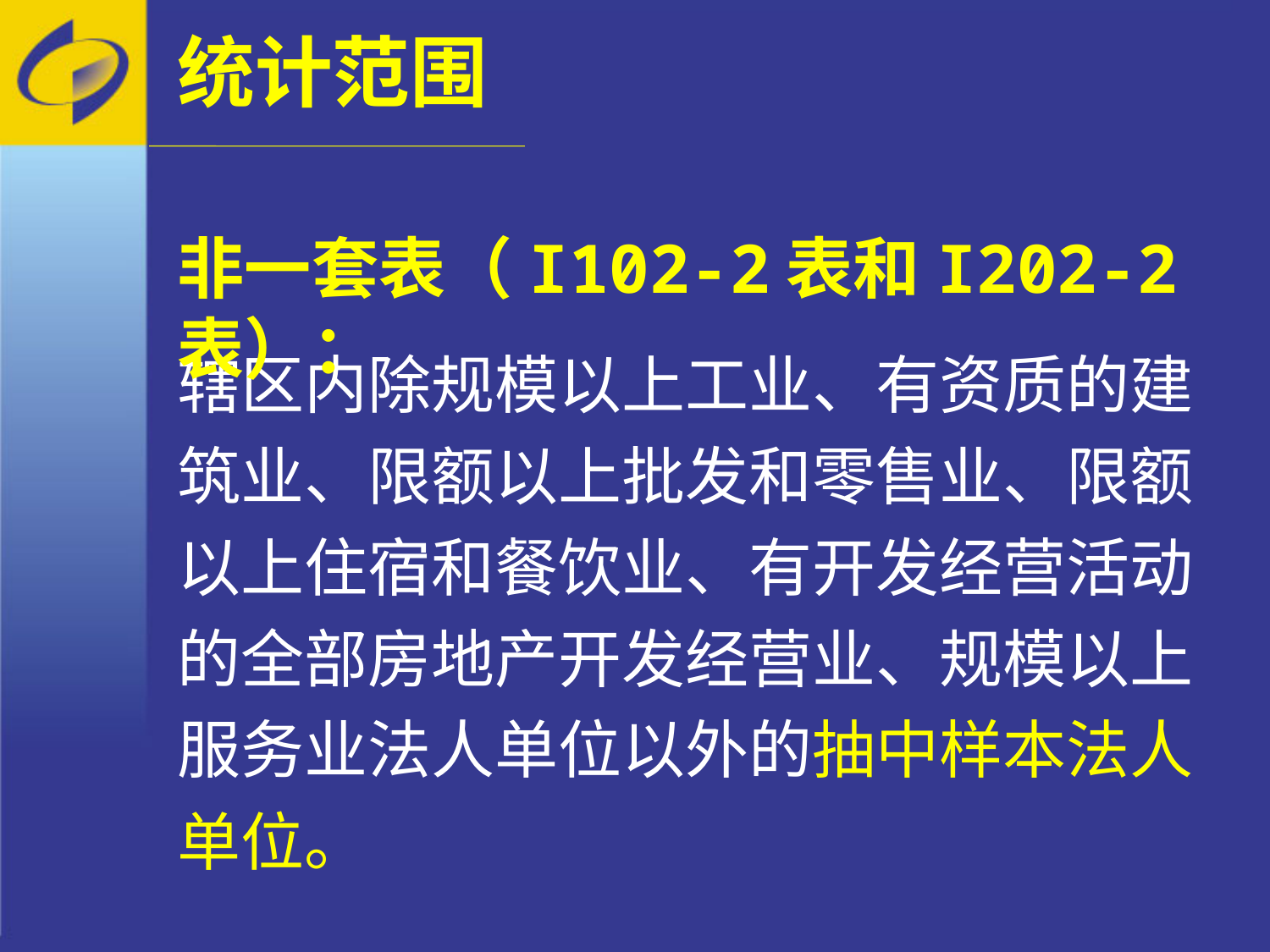

统计范围
非一套表（I102-2表和I202-2表）：
辖区内除规模以上工业、有资质的建筑业、限额以上批发和零售业、限额以上住宿和餐饮业、有开发经营活动的全部房地产开发经营业、规模以上服务业法人单位以外的抽中样本法人单位。